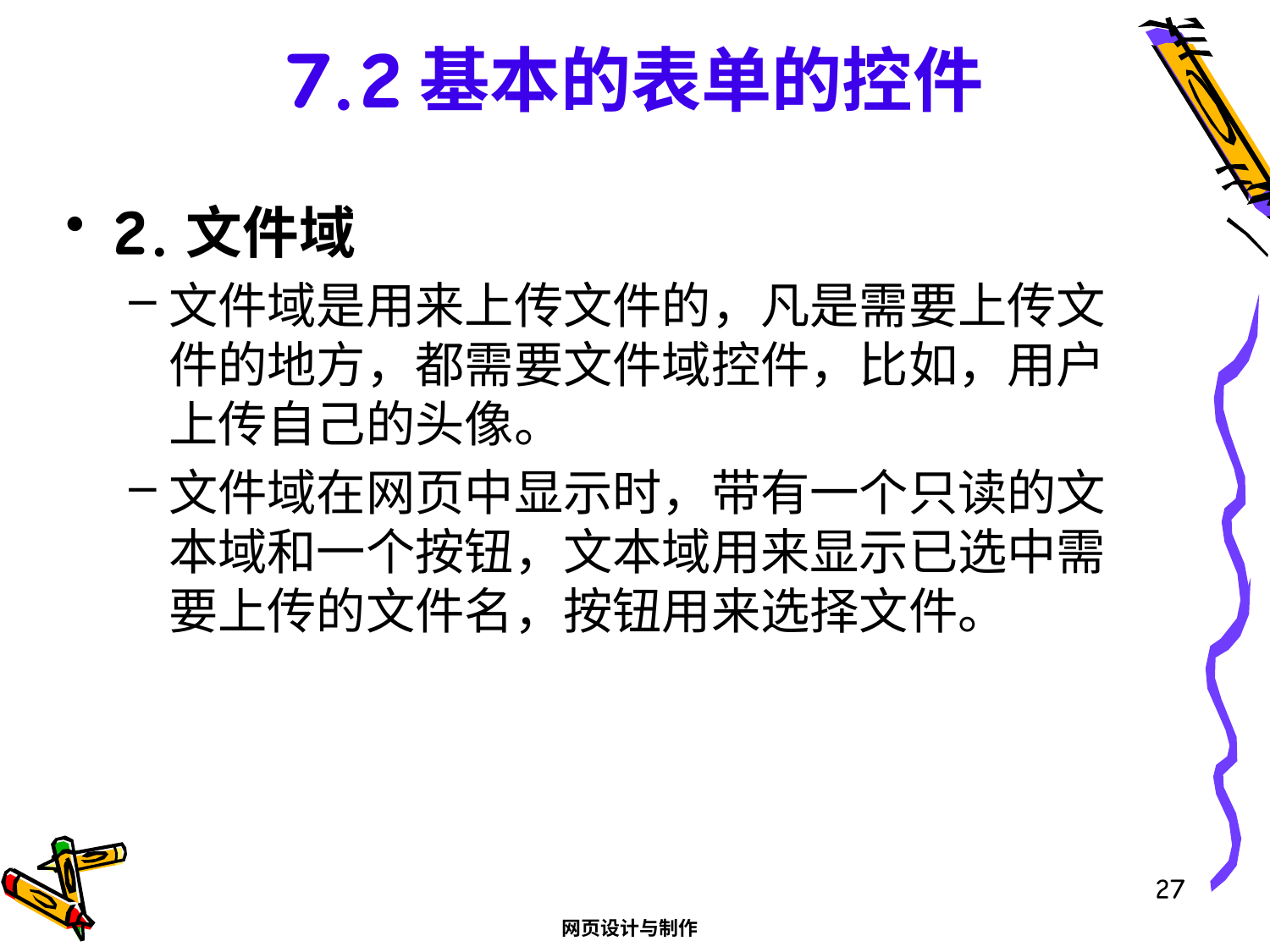

# 7.2基本的表单的控件
2.文件域
文件域是用来上传文件的，凡是需要上传文件的地方，都需要文件域控件，比如，用户上传自己的头像。
文件域在网页中显示时，带有一个只读的文本域和一个按钮，文本域用来显示已选中需要上传的文件名，按钮用来选择文件。
27
网页设计与制作